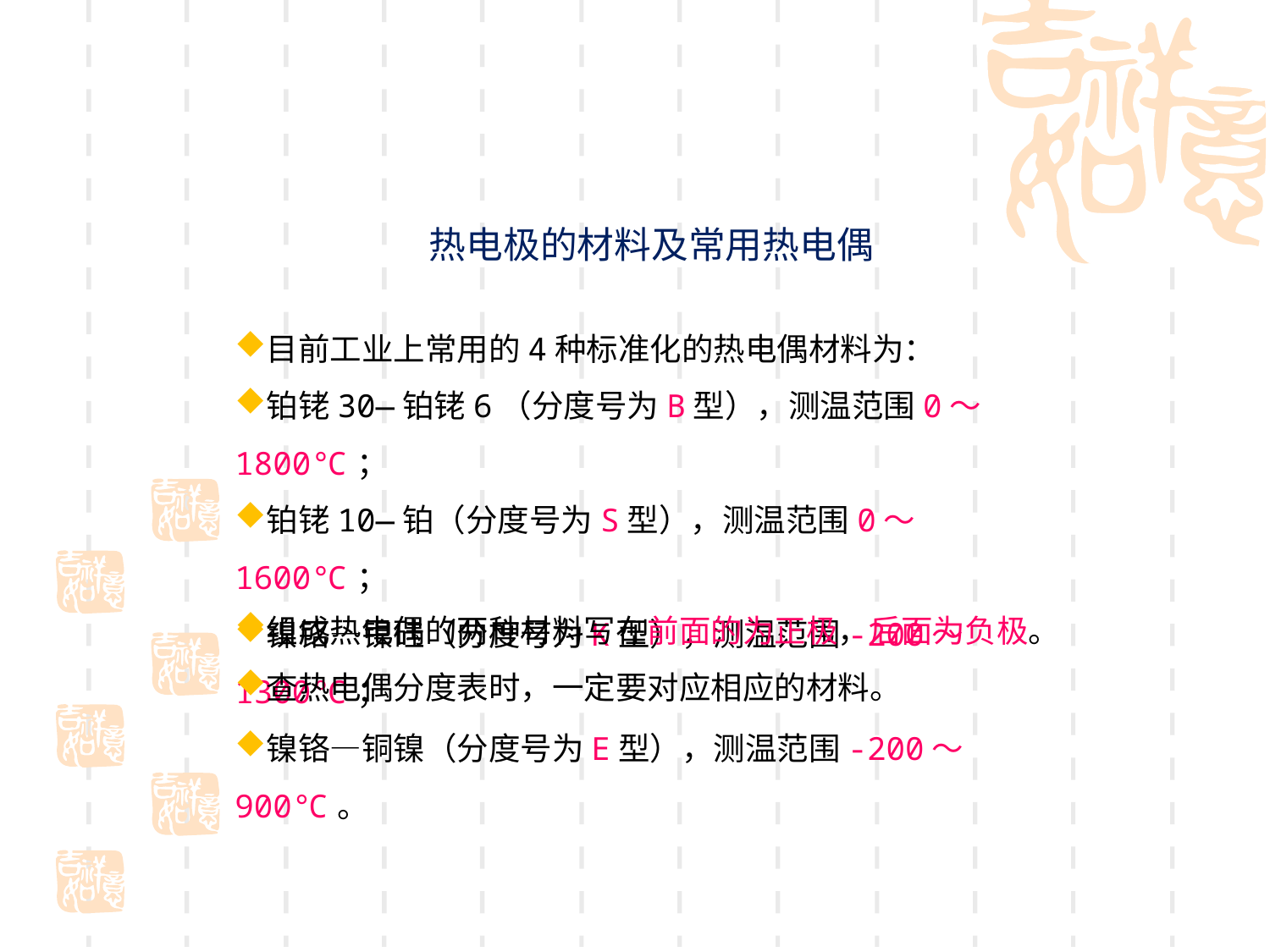

# 热电极的材料及常用热电偶
目前工业上常用的4种标准化的热电偶材料为：
铂铑30—铂铑6（分度号为B型），测温范围0～1800℃；
铂铑10—铂（分度号为S型），测温范围0～1600℃；
镍铬—镍硅（分度号为K型），测温范围-200～1300℃；
镍铬—铜镍（分度号为E型），测温范围-200～900℃。
组成热电偶的两种材料写在前面的为正极，后面为负极。
查热电偶分度表时，一定要对应相应的材料。
21